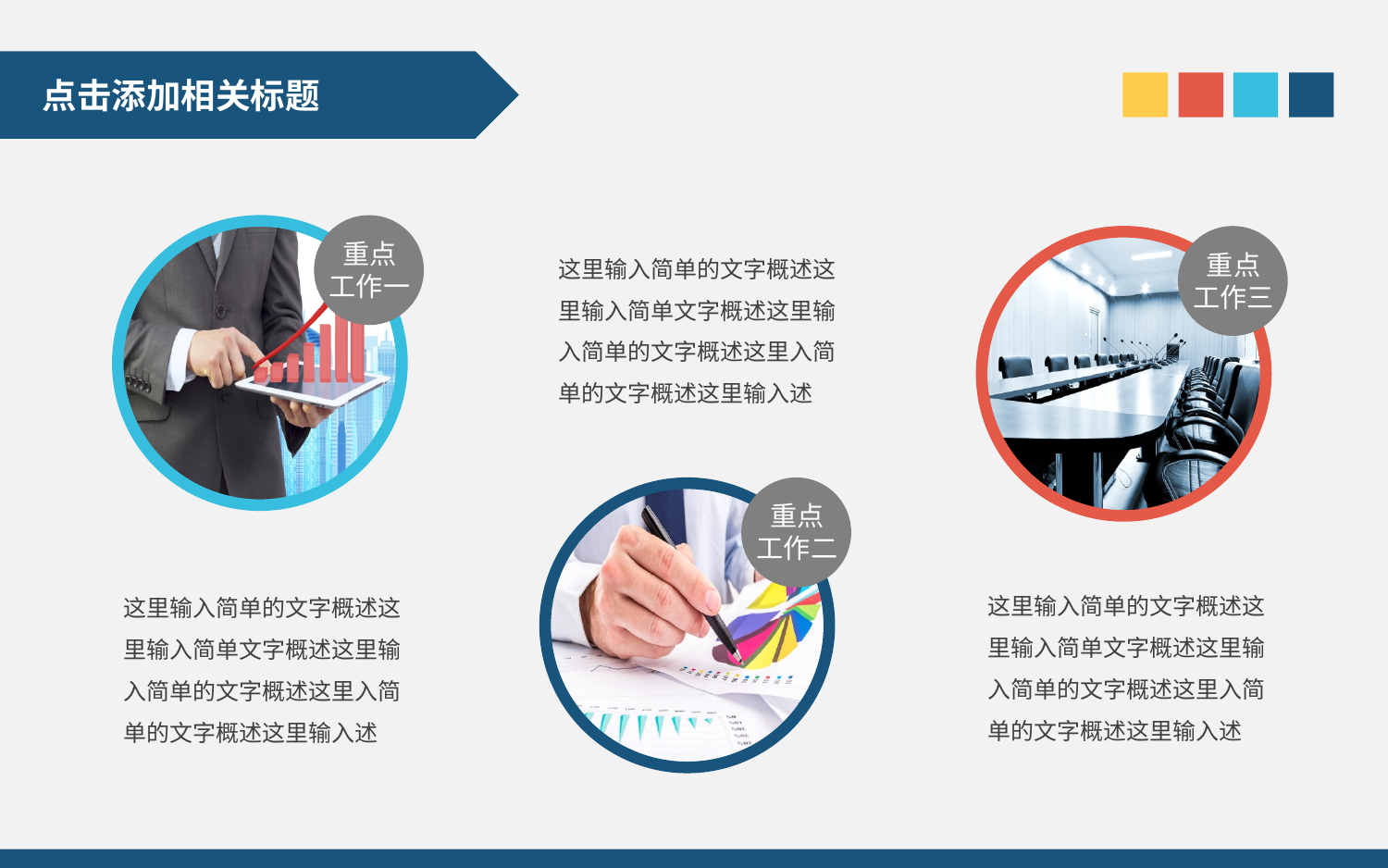

点击添加相关标题

重点
工作一

这里输入简单的文字概述这里输入简单文字概述这里输入简单的文字概述这里入简
单的文字概述这里输入述
重点
工作三

重点
工作二
这里输入简单的文字概述这里输入简单文字概述这里输入简单的文字概述这里入简
单的文字概述这里输入述
这里输入简单的文字概述这里输入简单文字概述这里输入简单的文字概述这里入简
单的文字概述这里输入述